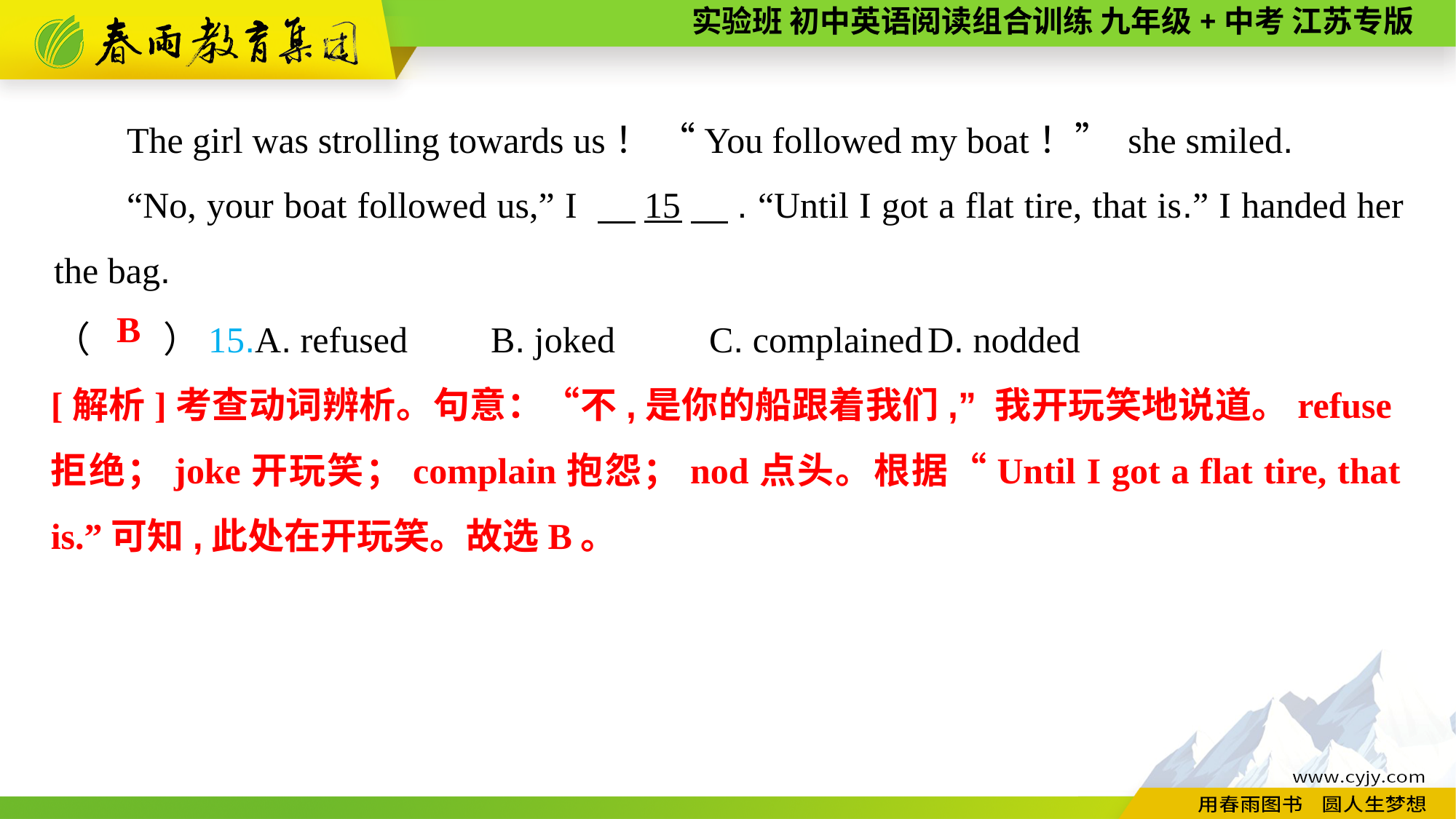

The girl was strolling towards us！ “You followed my boat！” she smiled.
“No, your boat followed us,” I 　15　. “Until I got a flat tire, that is.” I handed her the bag.
（　　）15.A. refused	B. joked	C. complained	D. nodded
B
[解析]考查动词辨析。句意：“不,是你的船跟着我们,” 我开玩笑地说道。refuse拒绝；joke开玩笑；complain抱怨；nod点头。根据“Until I got a flat tire, that is.”可知,此处在开玩笑。故选B。